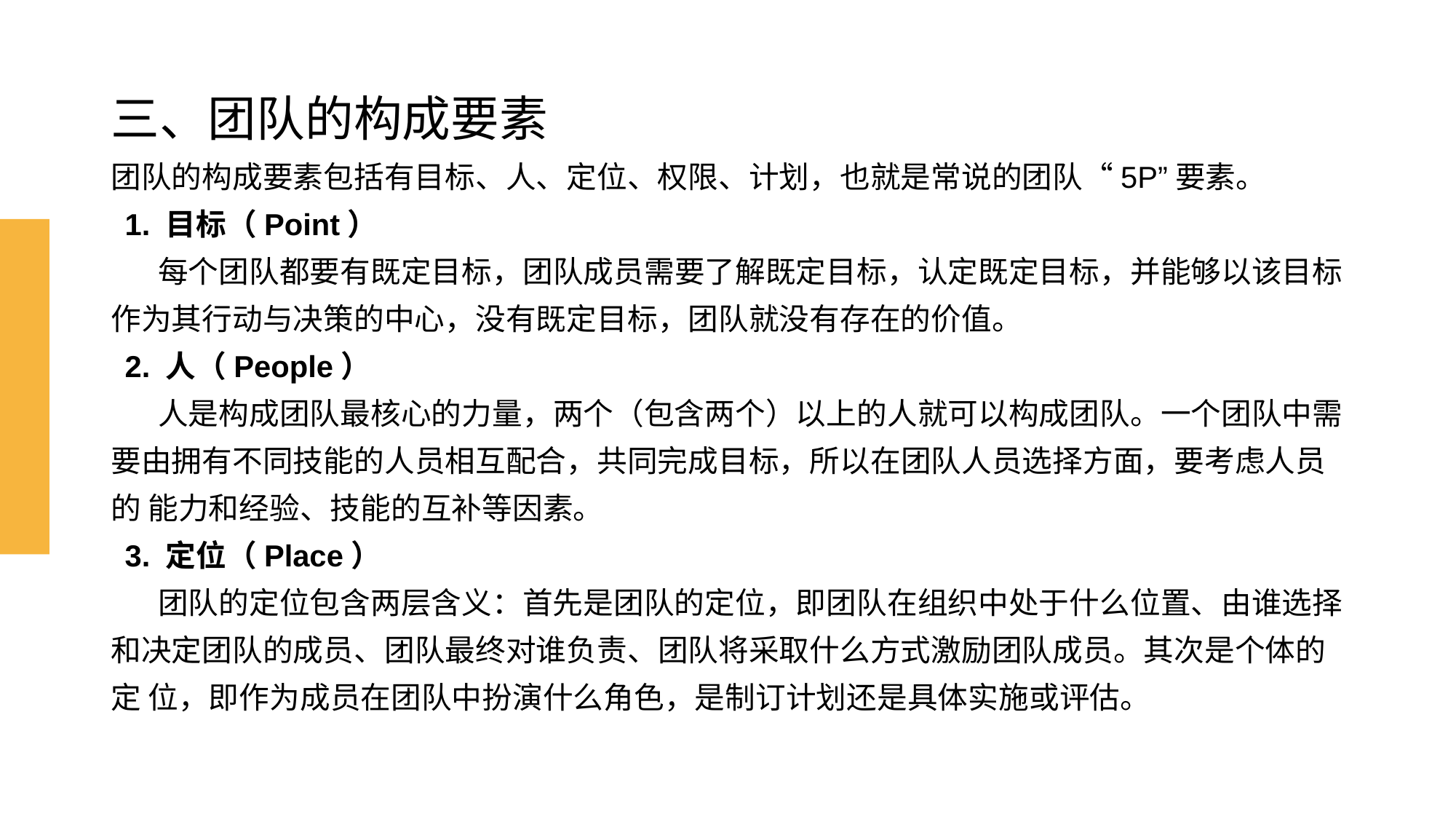

# 三、团队的构成要素
团队的构成要素包括有目标、人、定位、权限、计划，也就是常说的团队“5P”要素。
 1. 目标（Point）
       每个团队都要有既定目标，团队成员需要了解既定目标，认定既定目标，并能够以该目标 作为其行动与决策的中心，没有既定目标，团队就没有存在的价值。
 2. 人（People）
       人是构成团队最核心的力量，两个（包含两个）以上的人就可以构成团队。一个团队中需 要由拥有不同技能的人员相互配合，共同完成目标，所以在团队人员选择方面，要考虑人员的 能力和经验、技能的互补等因素。
 3. 定位（Place）
       团队的定位包含两层含义：首先是团队的定位，即团队在组织中处于什么位置、由谁选择 和决定团队的成员、团队最终对谁负责、团队将采取什么方式激励团队成员。其次是个体的定 位，即作为成员在团队中扮演什么角色，是制订计划还是具体实施或评估。